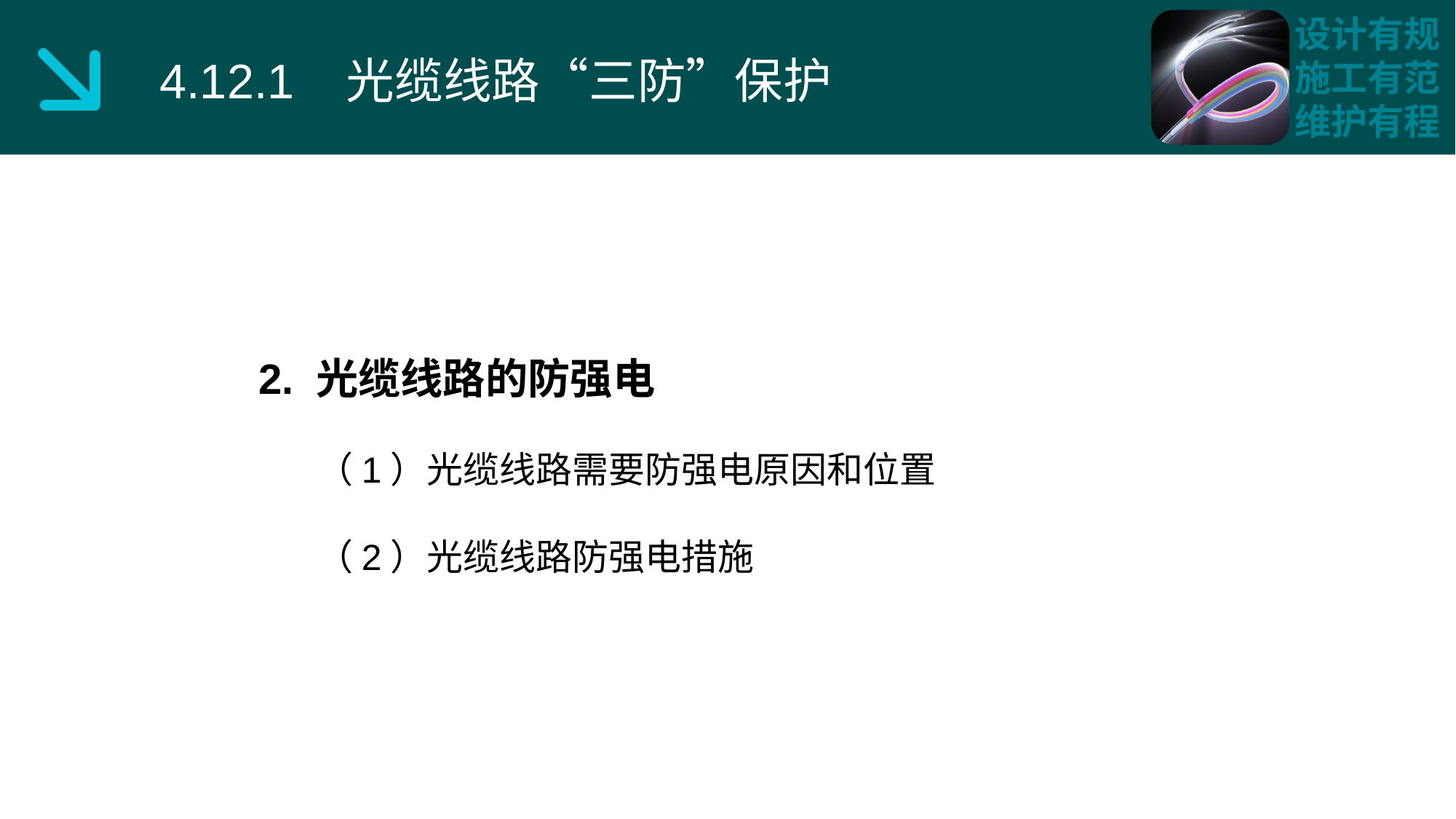

4.12.1   光缆线路“三防”保护

2. 光缆线路的防强电

      （1）光缆线路需要防强电原因和位置

      （2）光缆线路防强电措施